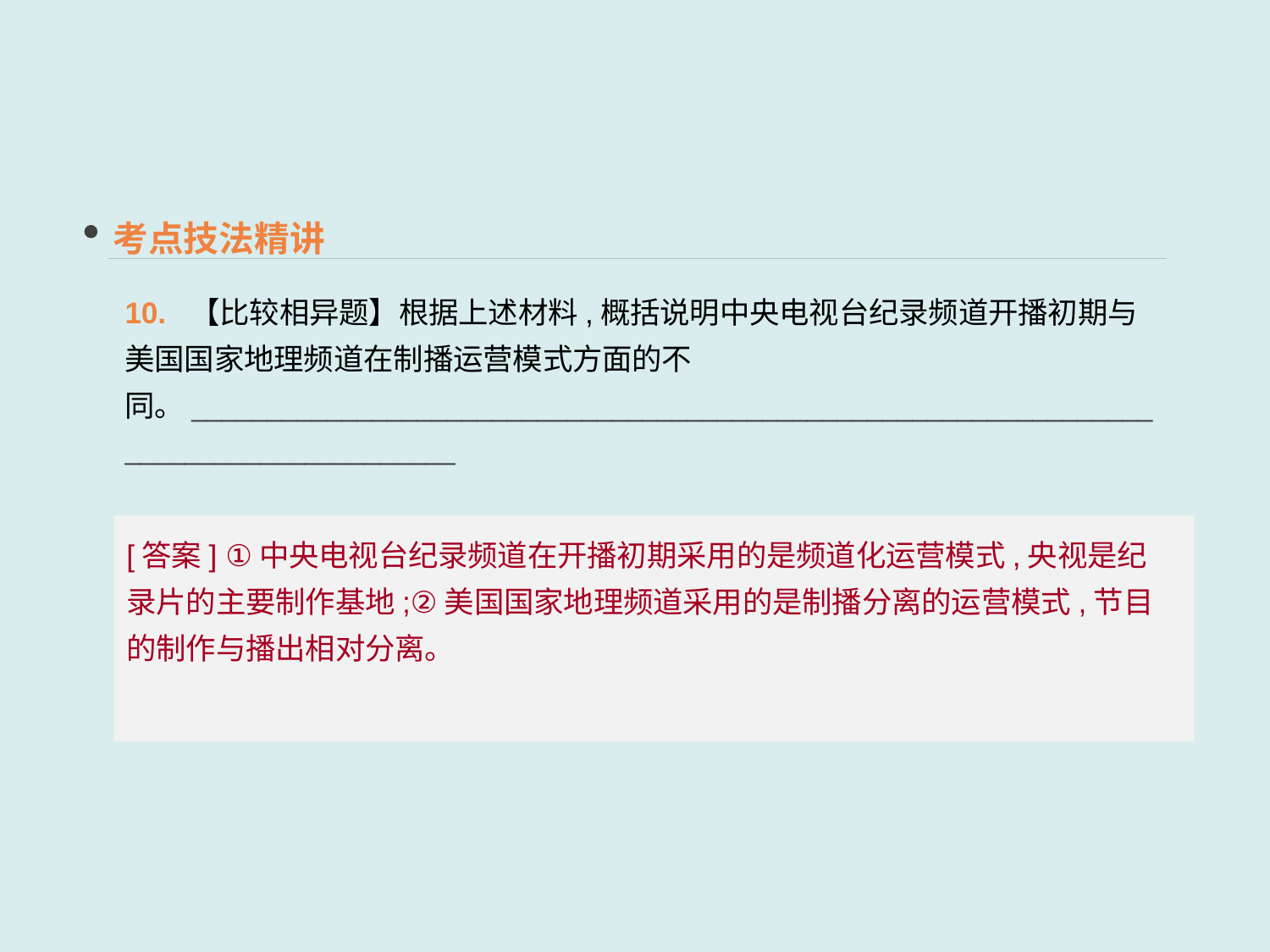

考点技法精讲

10.  【比较相异题】根据上述材料,概括说明中央电视台纪录频道开播初期与美国国家地理频道在制播运营模式方面的不同。______________________________________________________________________________________

[答案] ①中央电视台纪录频道在开播初期采用的是频道化运营模式,央视是纪录片的主要制作基地;②美国国家地理频道采用的是制播分离的运营模式,节目的制作与播出相对分离。